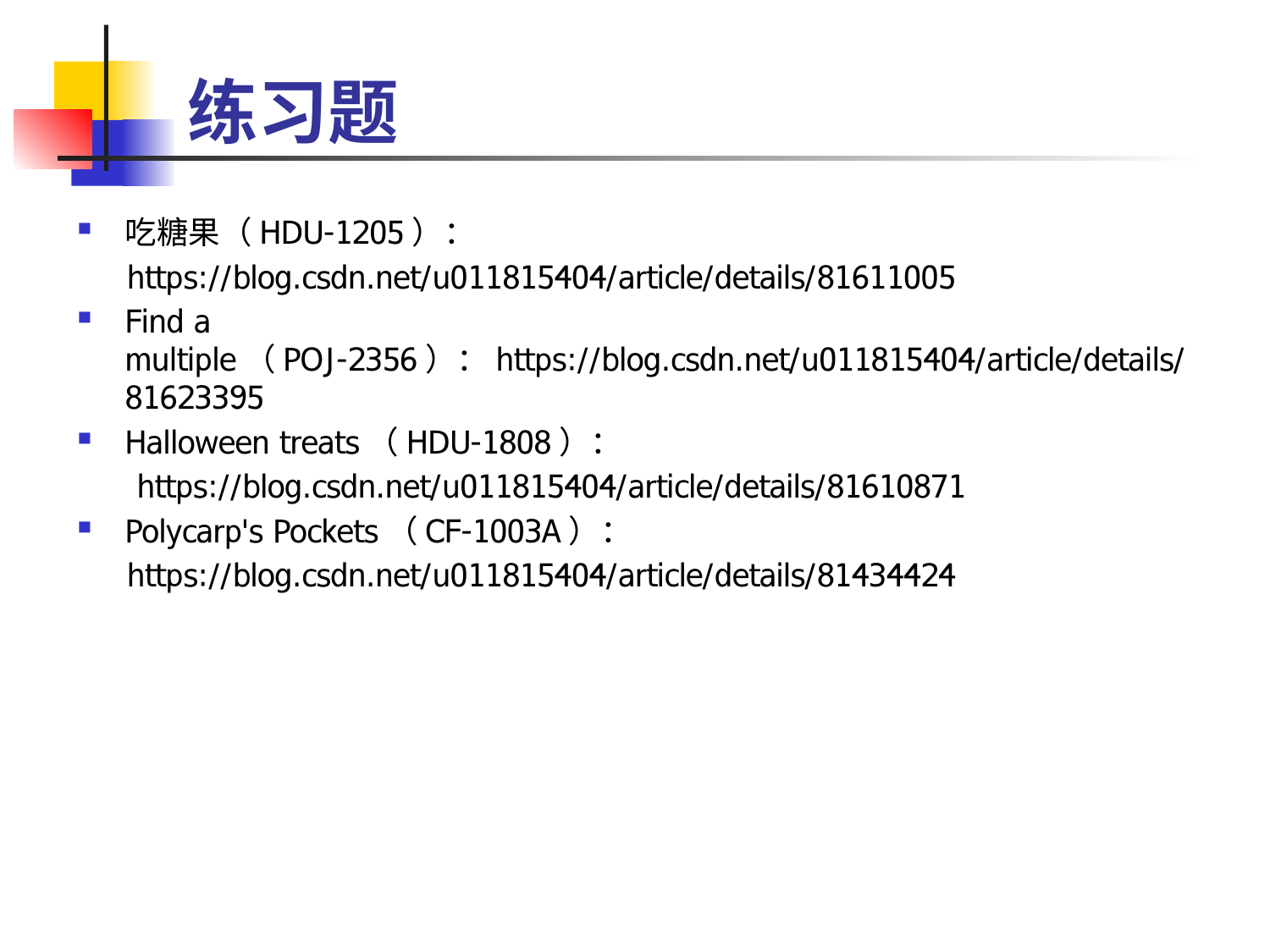

# 练习题
吃糖果（HDU-1205）：
     https://blog.csdn.net/u011815404/article/details/81611005
Find a multiple（POJ-2356）：https://blog.csdn.net/u011815404/article/details/81623395
Halloween treats（HDU-1808）：
      https://blog.csdn.net/u011815404/article/details/81610871
Polycarp's Pockets（CF-1003A）：
     https://blog.csdn.net/u011815404/article/details/81434424

68